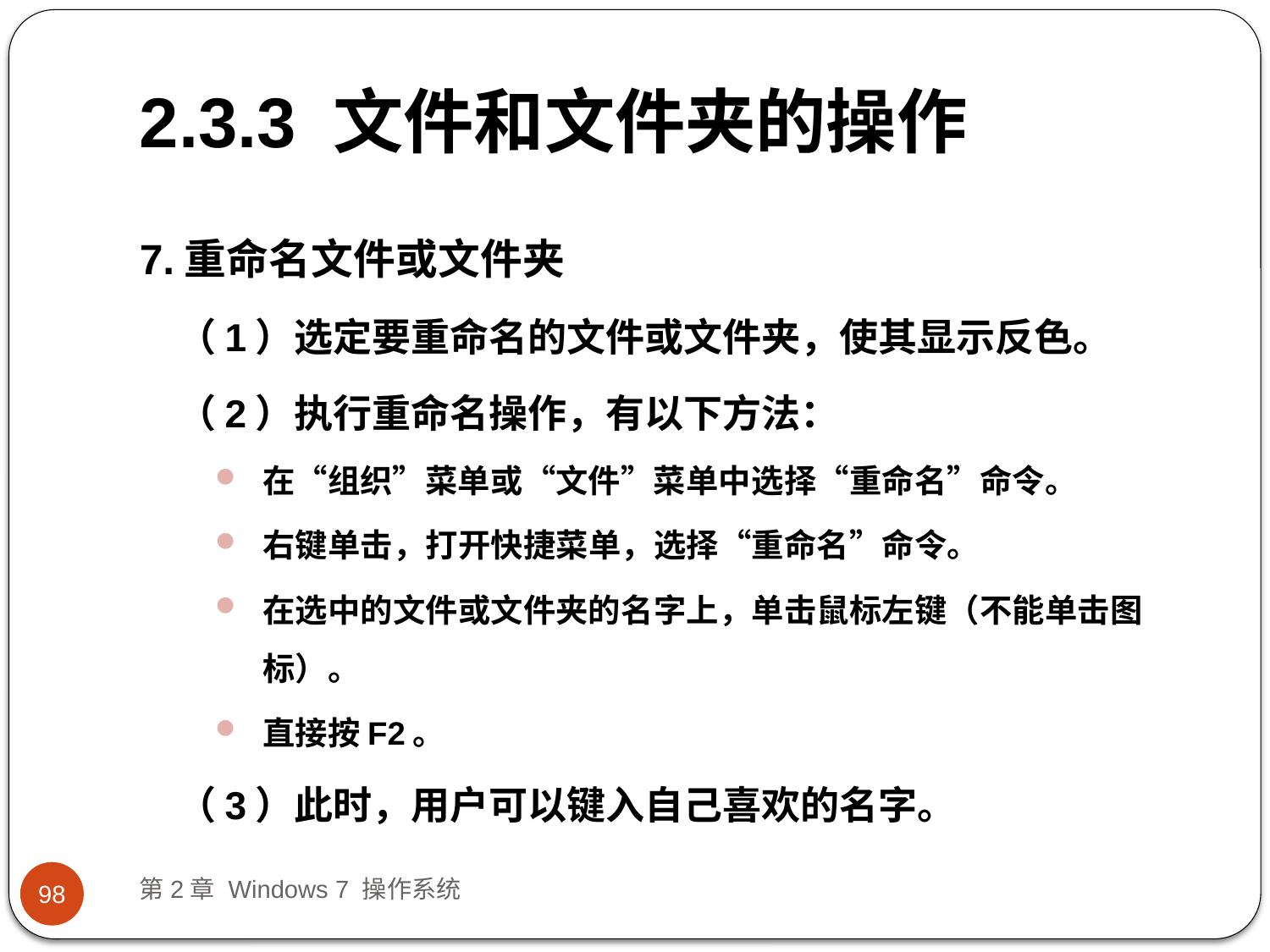

# 2.3.3 文件和文件夹的操作
7.重命名文件或文件夹
（1）选定要重命名的文件或文件夹，使其显示反色。
（2）执行重命名操作，有以下方法：
在“组织”菜单或“文件”菜单中选择“重命名”命令。
右键单击，打开快捷菜单，选择“重命名”命令。
在选中的文件或文件夹的名字上，单击鼠标左键（不能单击图标）。
直接按F2。
（3）此时，用户可以键入自己喜欢的名字。
第2章 Windows 7 操作系统
98